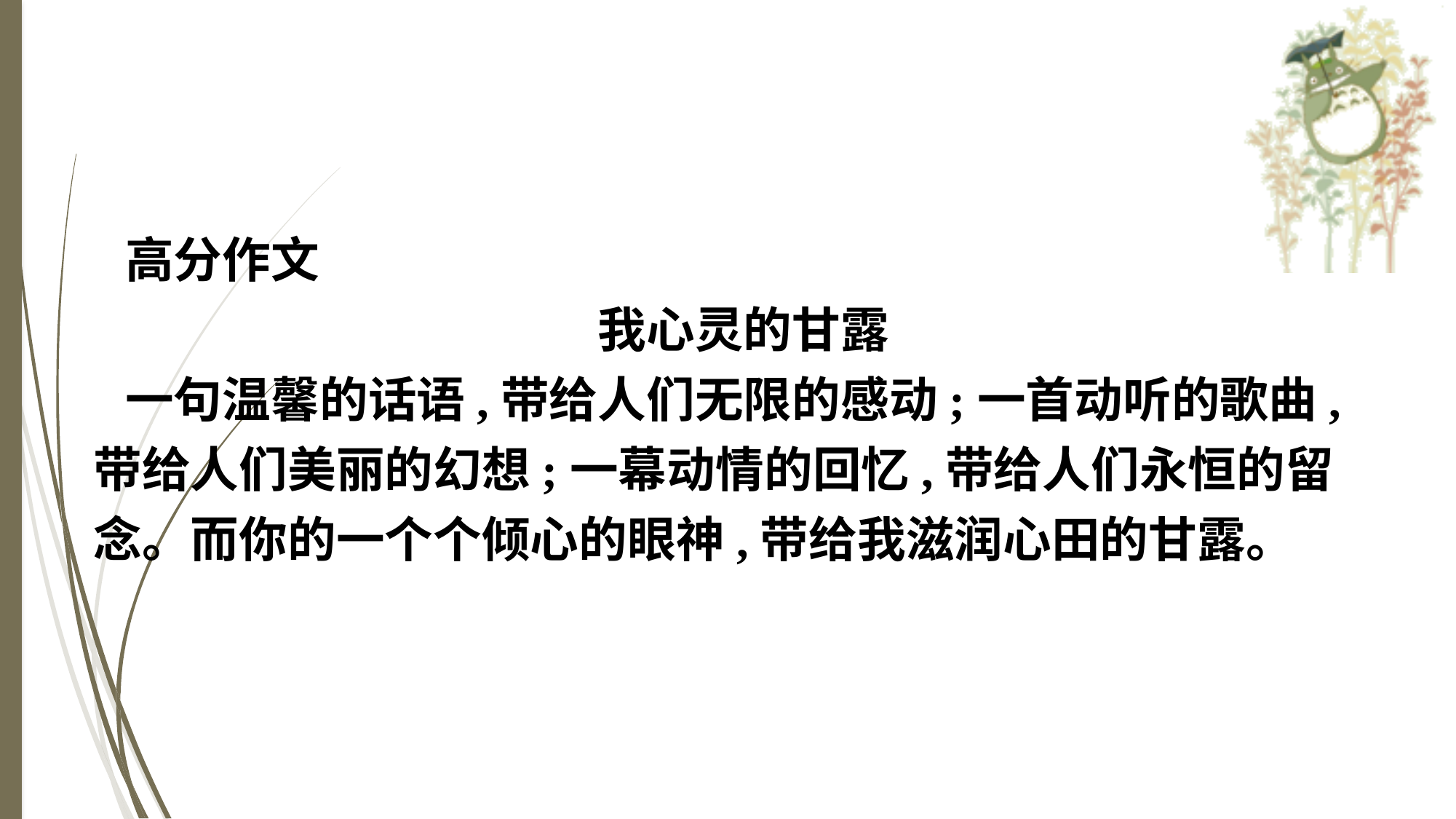

高分作文
我心灵的甘露
一句温馨的话语,带给人们无限的感动;一首动听的歌曲,带给人们美丽的幻想;一幕动情的回忆,带给人们永恒的留念。而你的一个个倾心的眼神,带给我滋润心田的甘露。